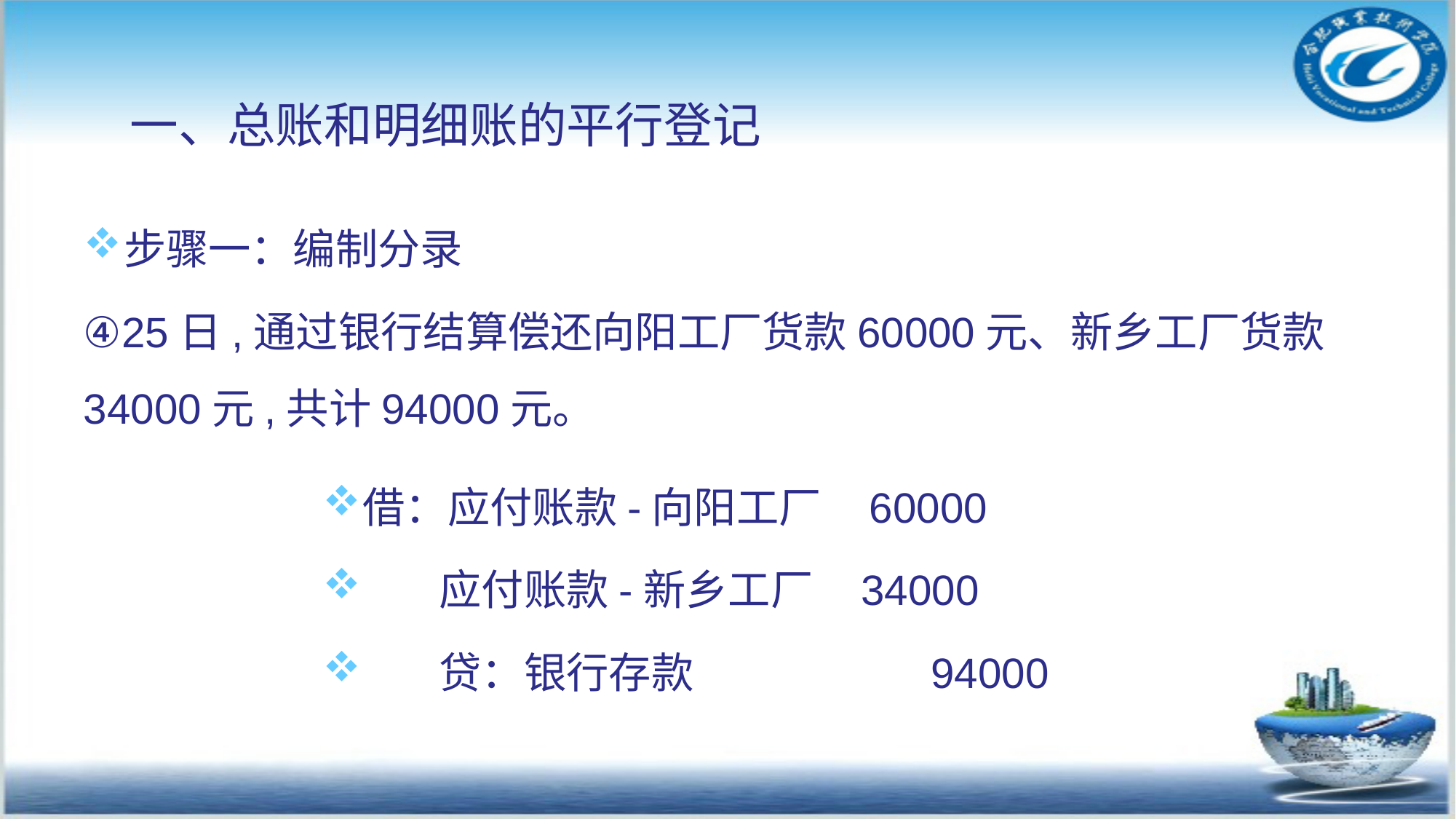

一、总账和明细账的平行登记
步骤一：编制分录
④25日,通过银行结算偿还向阳工厂货款60000元、新乡工厂货款34000元,共计94000元。
借：应付账款-向阳工厂    60000
       应付账款-新乡工厂    34000
       贷：银行存款                        94000
12